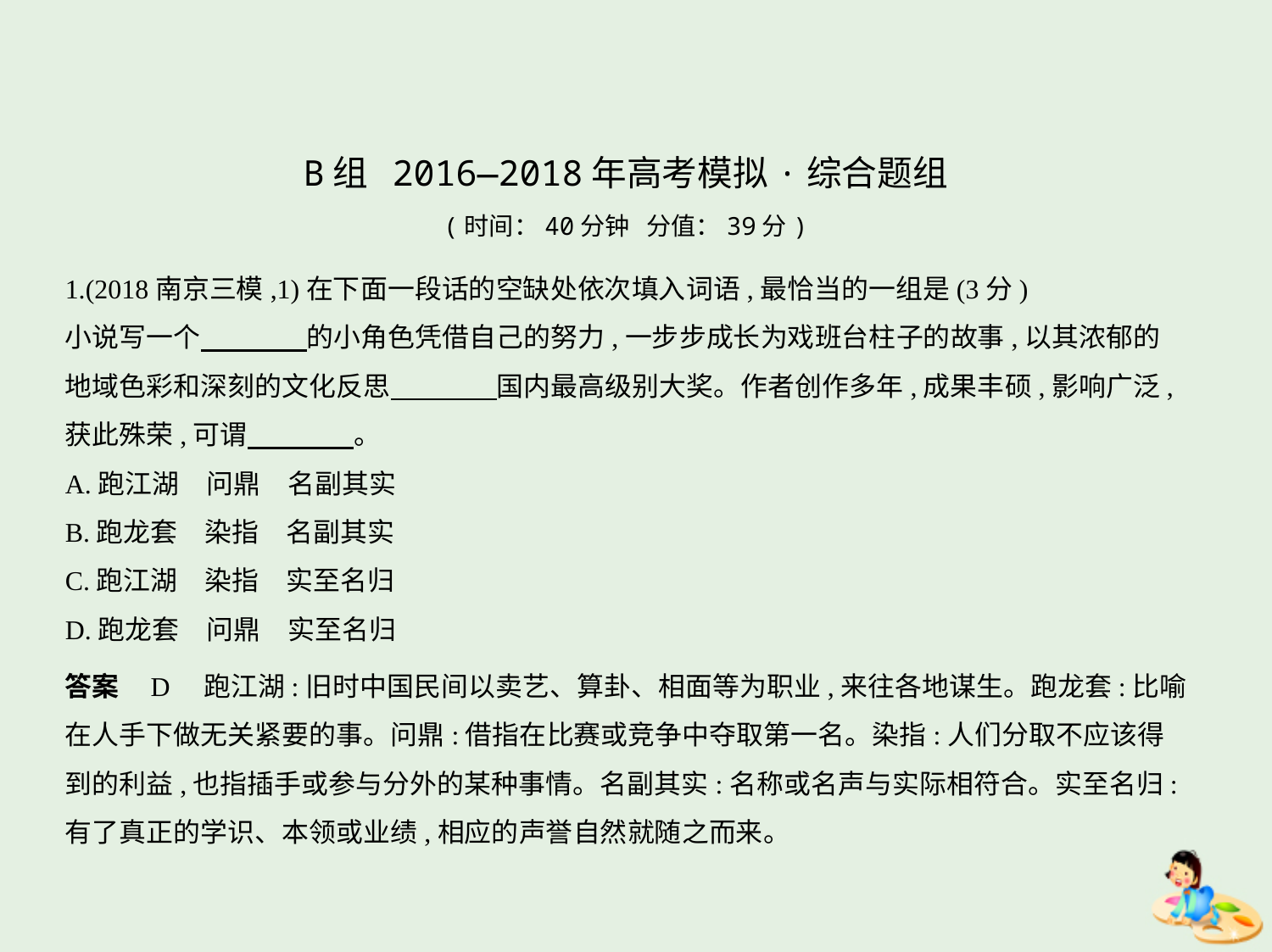

B组  2016—2018年高考模拟·综合题组
(时间：40分钟   分值：39分)
1.(2018南京三模,1)在下面一段话的空缺处依次填入词语,最恰当的一组是(3分)
小说写一个　　　    的小角色凭借自己的努力,一步步成长为戏班台柱子的故事,以其浓郁的
地域色彩和深刻的文化反思　　　    国内最高级别大奖。作者创作多年,成果丰硕,影响广泛,
获此殊荣,可谓　　　    。
A.跑江湖　问鼎　名副其实
B.跑龙套　染指　名副其实
C.跑江湖　染指　实至名归
D.跑龙套　问鼎　实至名归
答案    D　跑江湖:旧时中国民间以卖艺、算卦、相面等为职业,来往各地谋生。跑龙套:比喻
在人手下做无关紧要的事。问鼎:借指在比赛或竞争中夺取第一名。染指:人们分取不应该得
到的利益,也指插手或参与分外的某种事情。名副其实:名称或名声与实际相符合。实至名归:
有了真正的学识、本领或业绩,相应的声誉自然就随之而来。